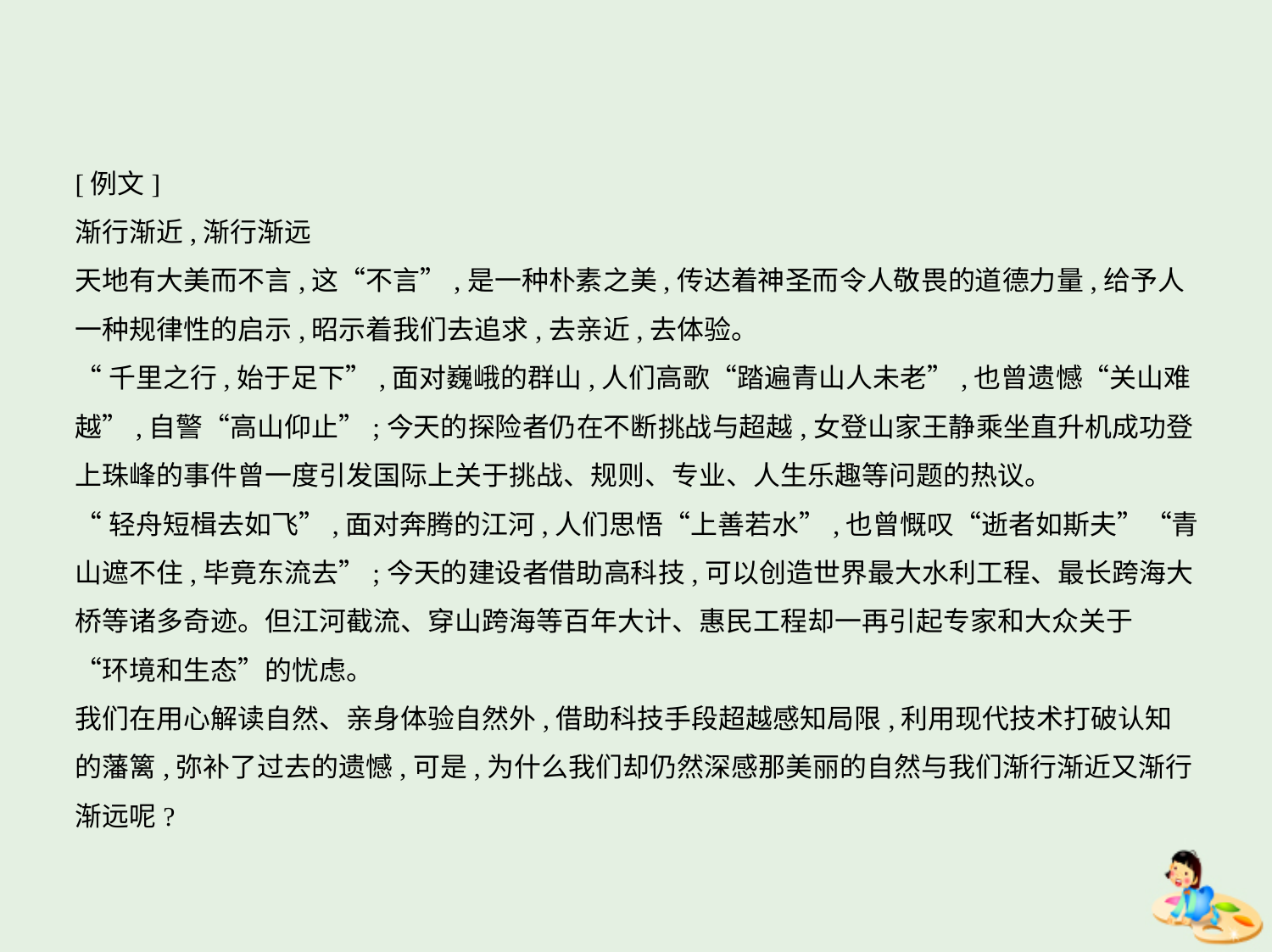

[例文]
渐行渐近,渐行渐远
天地有大美而不言,这“不言”,是一种朴素之美,传达着神圣而令人敬畏的道德力量,给予人
一种规律性的启示,昭示着我们去追求,去亲近,去体验。
“千里之行,始于足下”,面对巍峨的群山,人们高歌“踏遍青山人未老”,也曾遗憾“关山难
越”,自警“高山仰止”;今天的探险者仍在不断挑战与超越,女登山家王静乘坐直升机成功登
上珠峰的事件曾一度引发国际上关于挑战、规则、专业、人生乐趣等问题的热议。
“轻舟短楫去如飞”,面对奔腾的江河,人们思悟“上善若水”,也曾慨叹“逝者如斯夫”“青
山遮不住,毕竟东流去”;今天的建设者借助高科技,可以创造世界最大水利工程、最长跨海大
桥等诸多奇迹。但江河截流、穿山跨海等百年大计、惠民工程却一再引起专家和大众关于
“环境和生态”的忧虑。
我们在用心解读自然、亲身体验自然外,借助科技手段超越感知局限,利用现代技术打破认知
的藩篱,弥补了过去的遗憾,可是,为什么我们却仍然深感那美丽的自然与我们渐行渐近又渐行
渐远呢?